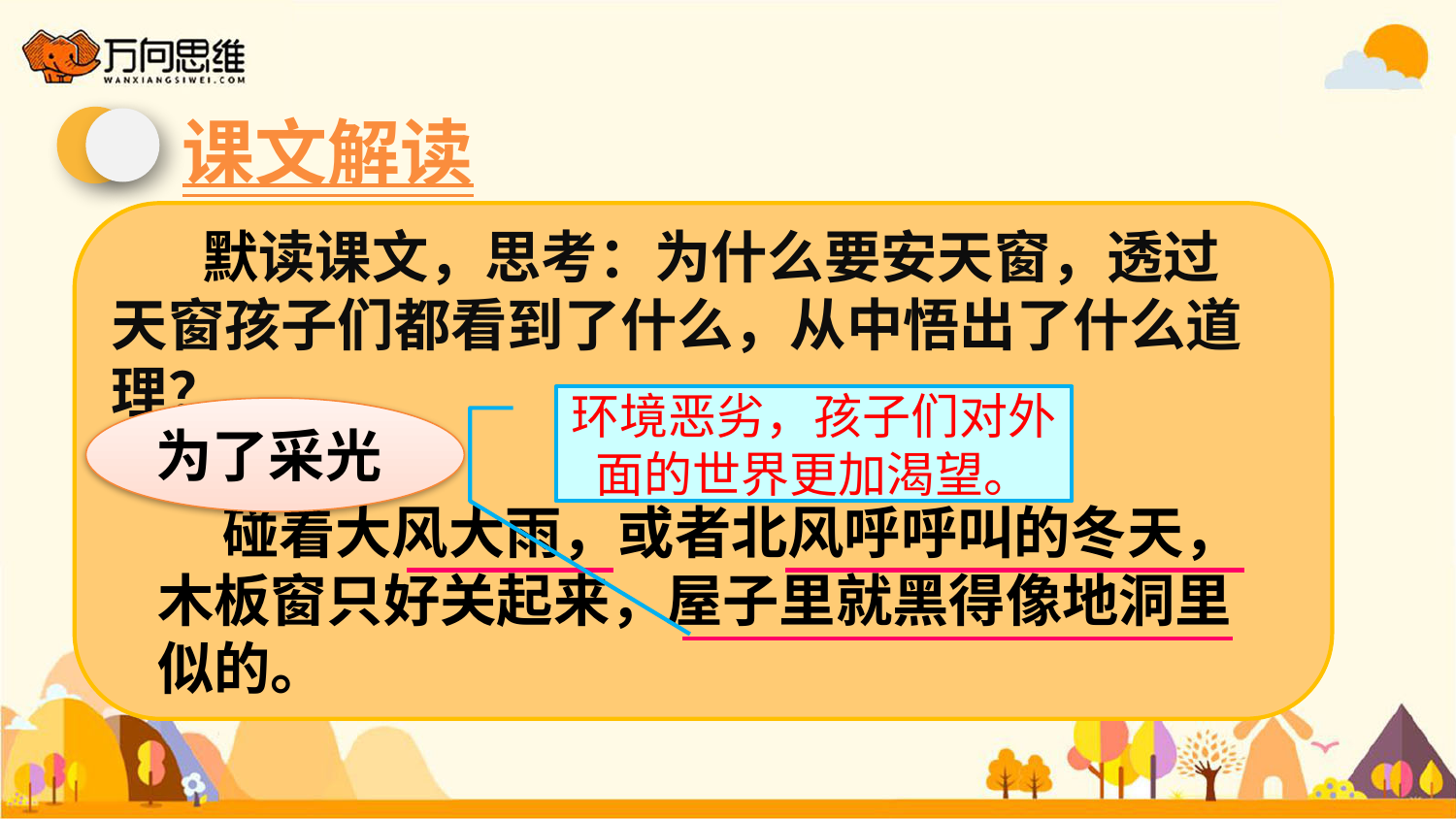

课文解读

      默读课文，思考：为什么要安天窗，透过天窗孩子们都看到了什么，从中悟出了什么道理？
环境恶劣，孩子们对外面的世界更加渴望。
为了采光
    碰着大风大雨，或者北风呼呼叫的冬天，木板窗只好关起来，屋子里就黑得像地洞里似的。